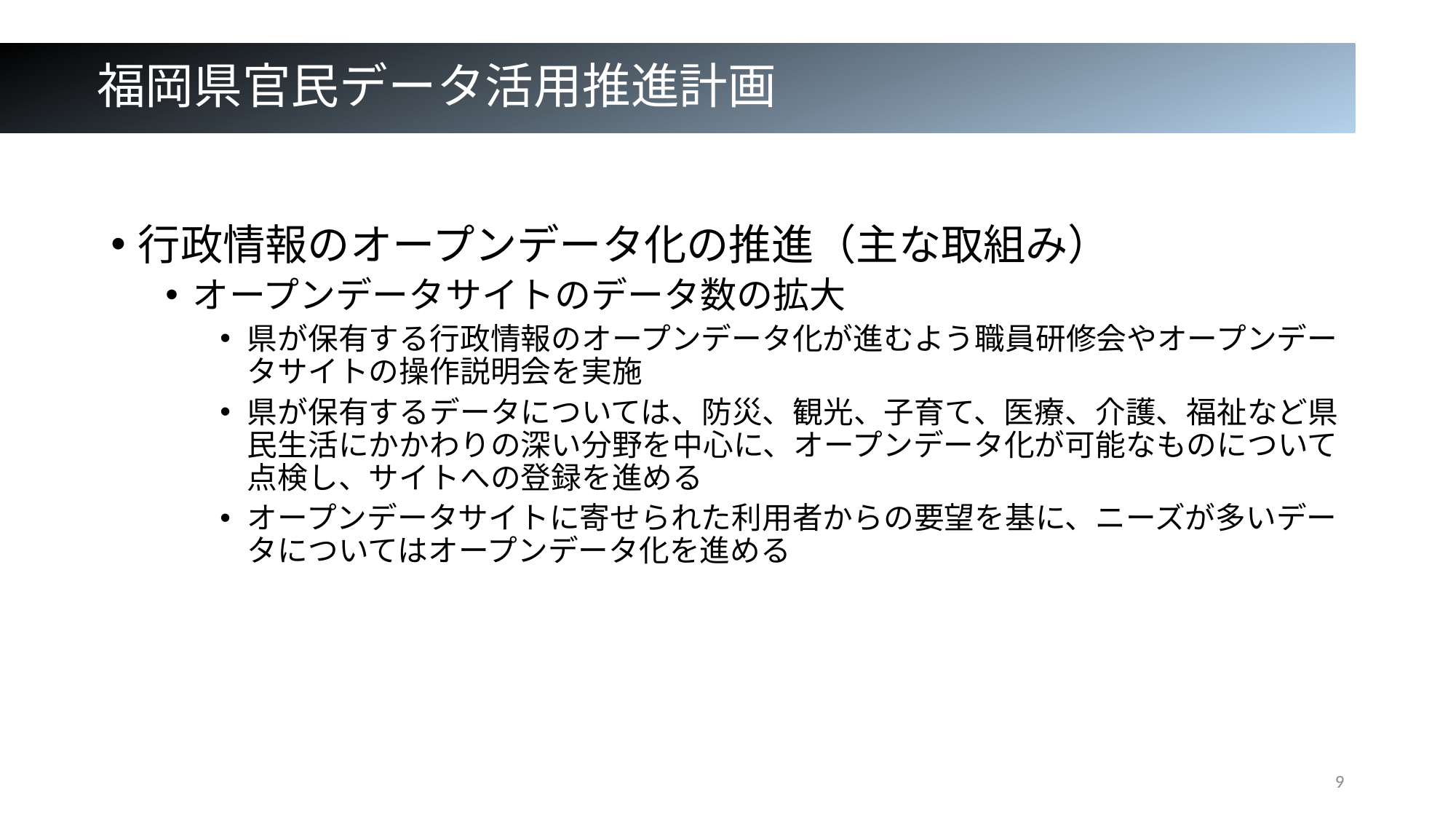

# 福岡県官民データ活用推進計画
行政情報のオープンデータ化の推進（主な取組み）
オープンデータサイトのデータ数の拡大
県が保有する行政情報のオープンデータ化が進むよう職員研修会やオープンデータサイトの操作説明会を実施
県が保有するデータについては、防災、観光、子育て、医療、介護、福祉など県民生活にかかわりの深い分野を中心に、オープンデータ化が可能なものについて点検し、サイトへの登録を進める
オープンデータサイトに寄せられた利用者からの要望を基に、ニーズが多いデータについてはオープンデータ化を進める
9